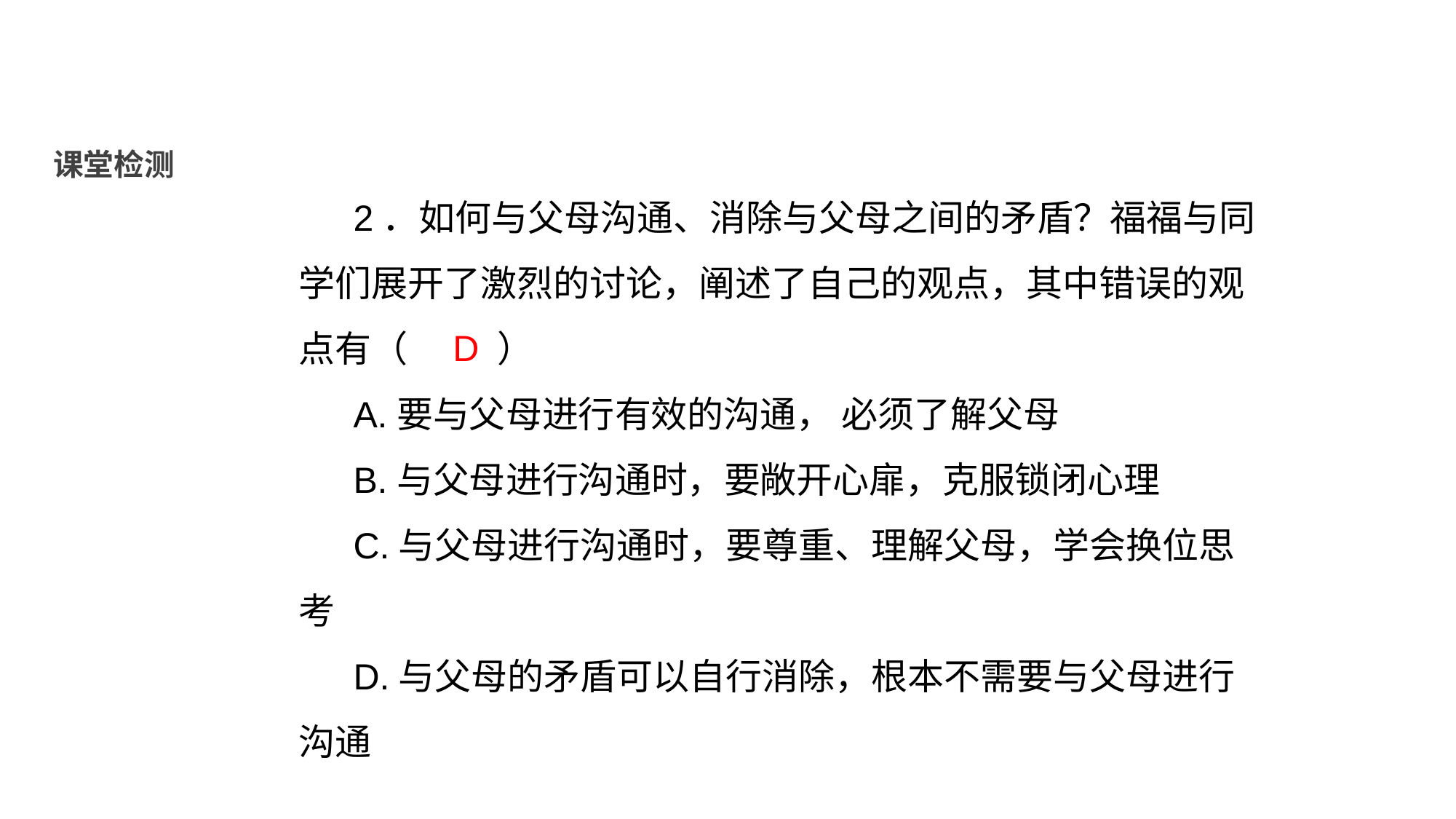

课堂检测
2．如何与父母沟通、消除与父母之间的矛盾？福福与同学们展开了激烈的讨论，阐述了自己的观点，其中错误的观点有（ 　　 ）
A.要与父母进行有效的沟通， 必须了解父母
B.与父母进行沟通时，要敞开心扉，克服锁闭心理
C.与父母进行沟通时，要尊重、理解父母，学会换位思考
D.与父母的矛盾可以自行消除，根本不需要与父母进行沟通
D